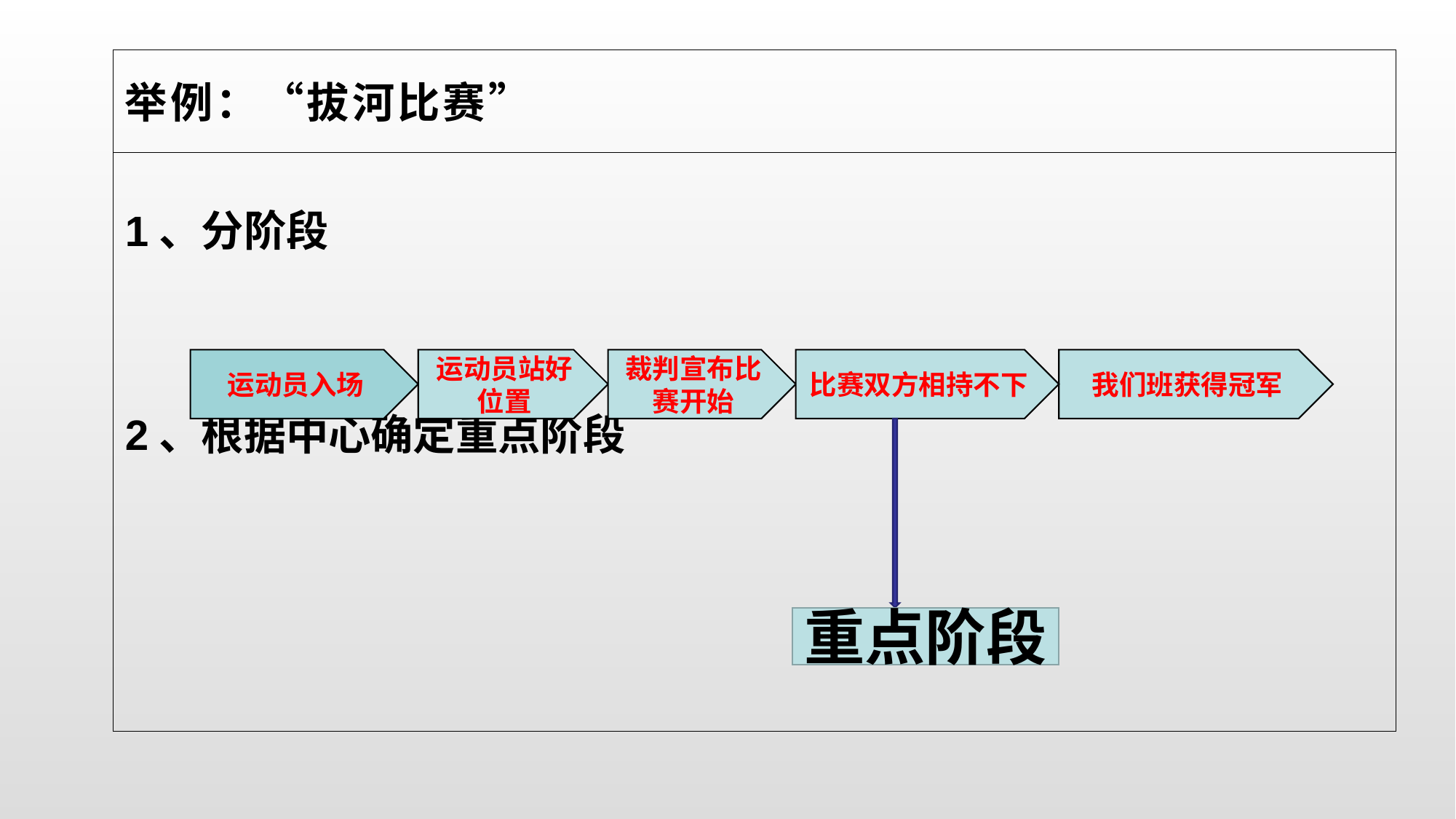

举例：“拔河比赛”

1、分阶段

2、根据中心确定重点阶段

运动员入场
运动员站好位置
裁判宣布比赛开始
比赛双方相持不下
我们班获得冠军

重点阶段